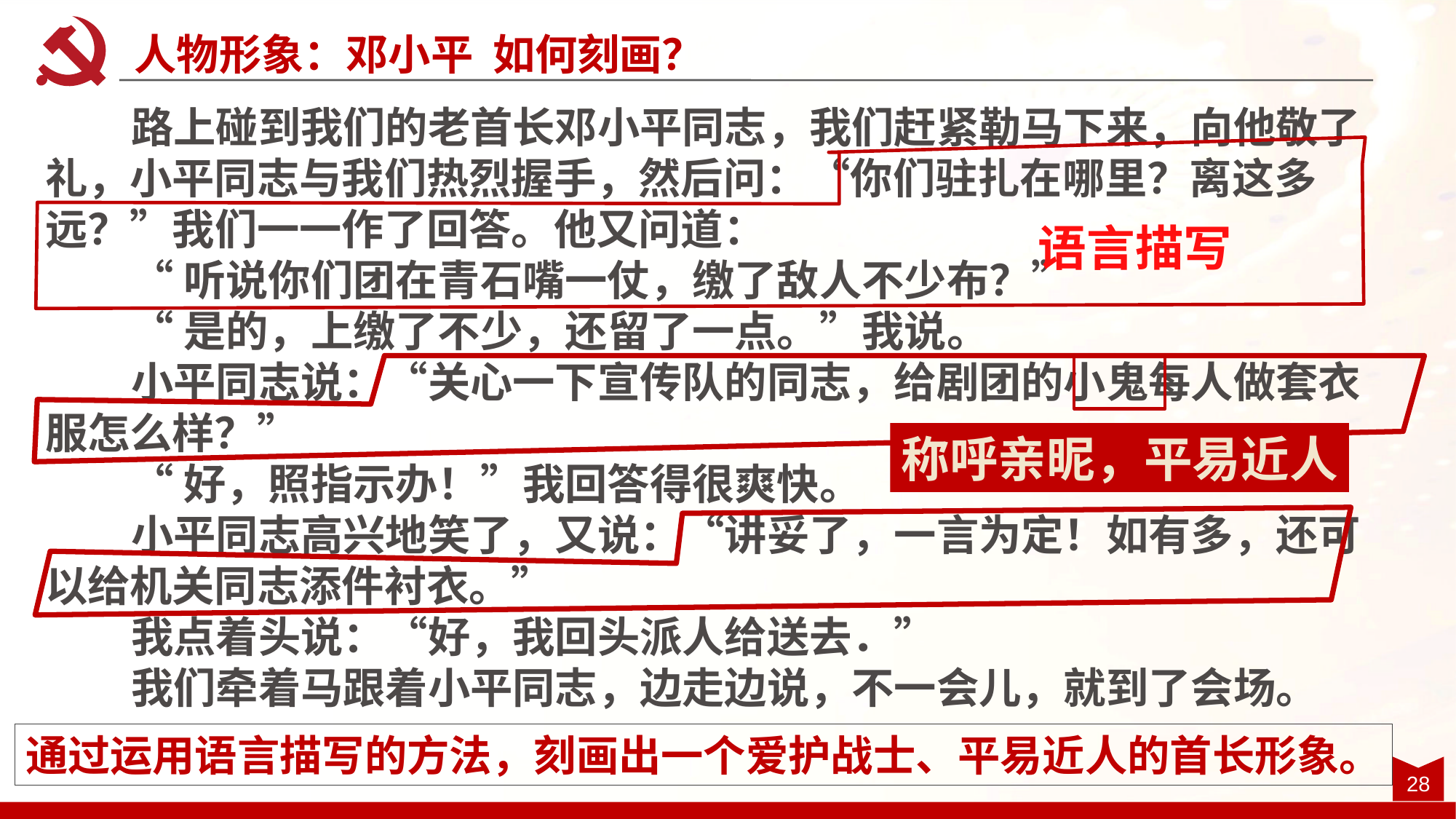

人物形象：邓小平  如何刻画？

路上碰到我们的老首长邓小平同志，我们赶紧勒马下来，向他敬了礼，小平同志与我们热烈握手，然后问：“你们驻扎在哪里？离这多远？”我们一一作了回答。他又问道：
“听说你们团在青石嘴一仗，缴了敌人不少布？”
“是的，上缴了不少，还留了一点。”我说。
小平同志说：“关心一下宣传队的同志，给剧团的小鬼每人做套衣服怎么样？”
“好，照指示办！”我回答得很爽快。
小平同志高兴地笑了，又说：“讲妥了，一言为定！如有多，还可以给机关同志添件衬衣。”
我点着头说：“好，我回头派人给送去．”
我们牵着马跟着小平同志，边走边说，不一会儿，就到了会场。

语言描写

称呼亲昵，平易近人

通过运用语言描写的方法，刻画出一个爱护战士、平易近人的首长形象。